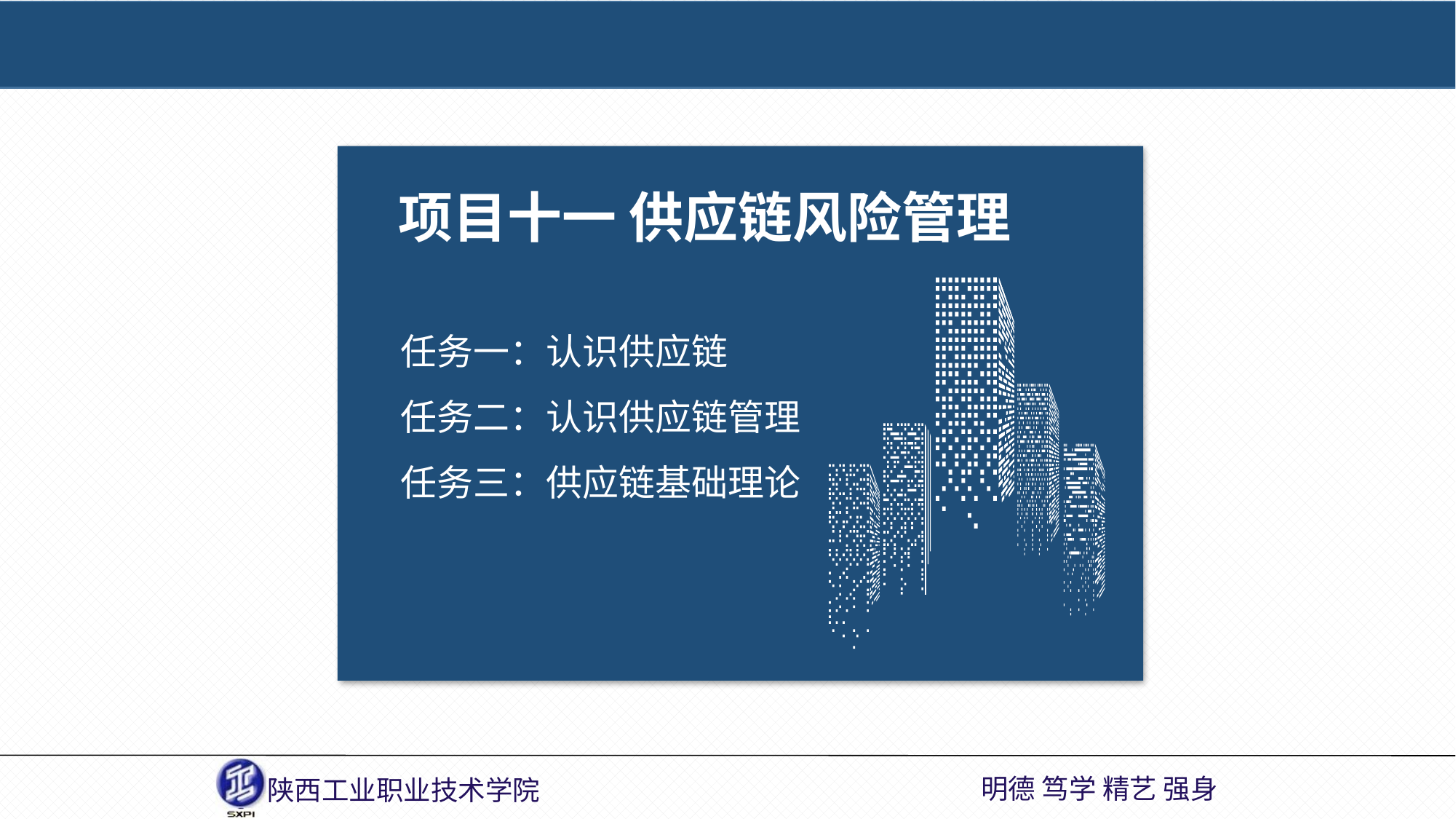

项目十一 供应链风险管理

任务一：认识供应链
任务二：认识供应链管理
任务三：供应链基础理论